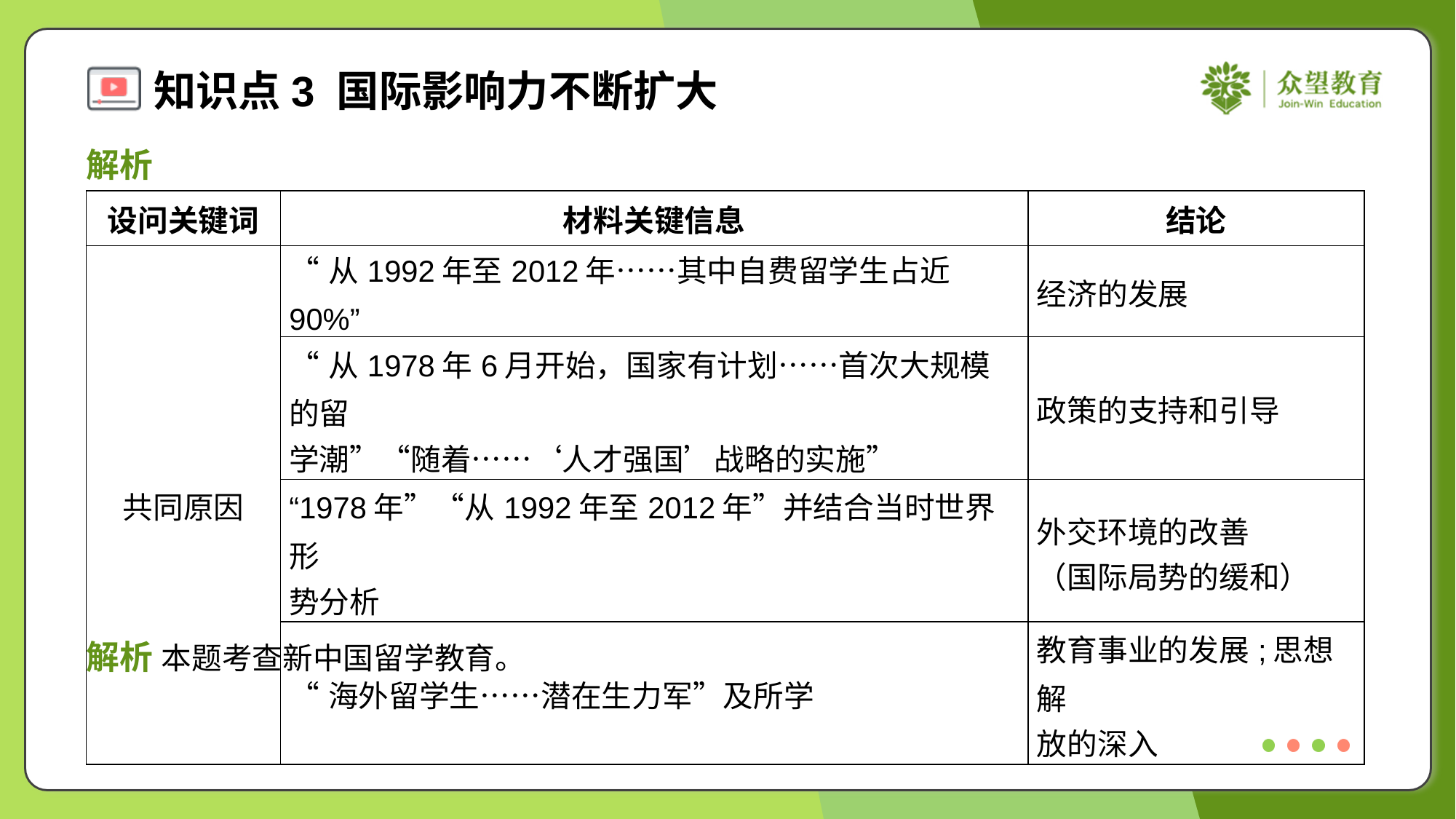

解析
| 设问关键词 | 材料关键信息 | 结论 |
| --- | --- | --- |
| 共同原因 | “从1992年至2012年……其中自费留学生占近90%” | 经济的发展 |
|  | “从1978年6月开始，国家有计划……首次大规模的留 学潮”“随着……‘人才强国’战略的实施” | 政策的支持和引导 |
|  | “1978年”“从1992年至2012年”并结合当时世界形 势分析 | 外交环境的改善 （国际局势的缓和） |
|  | “海外留学生……潜在生力军”及所学 | 教育事业的发展;思想解 放的深入 |
解析 本题考查新中国留学教育。